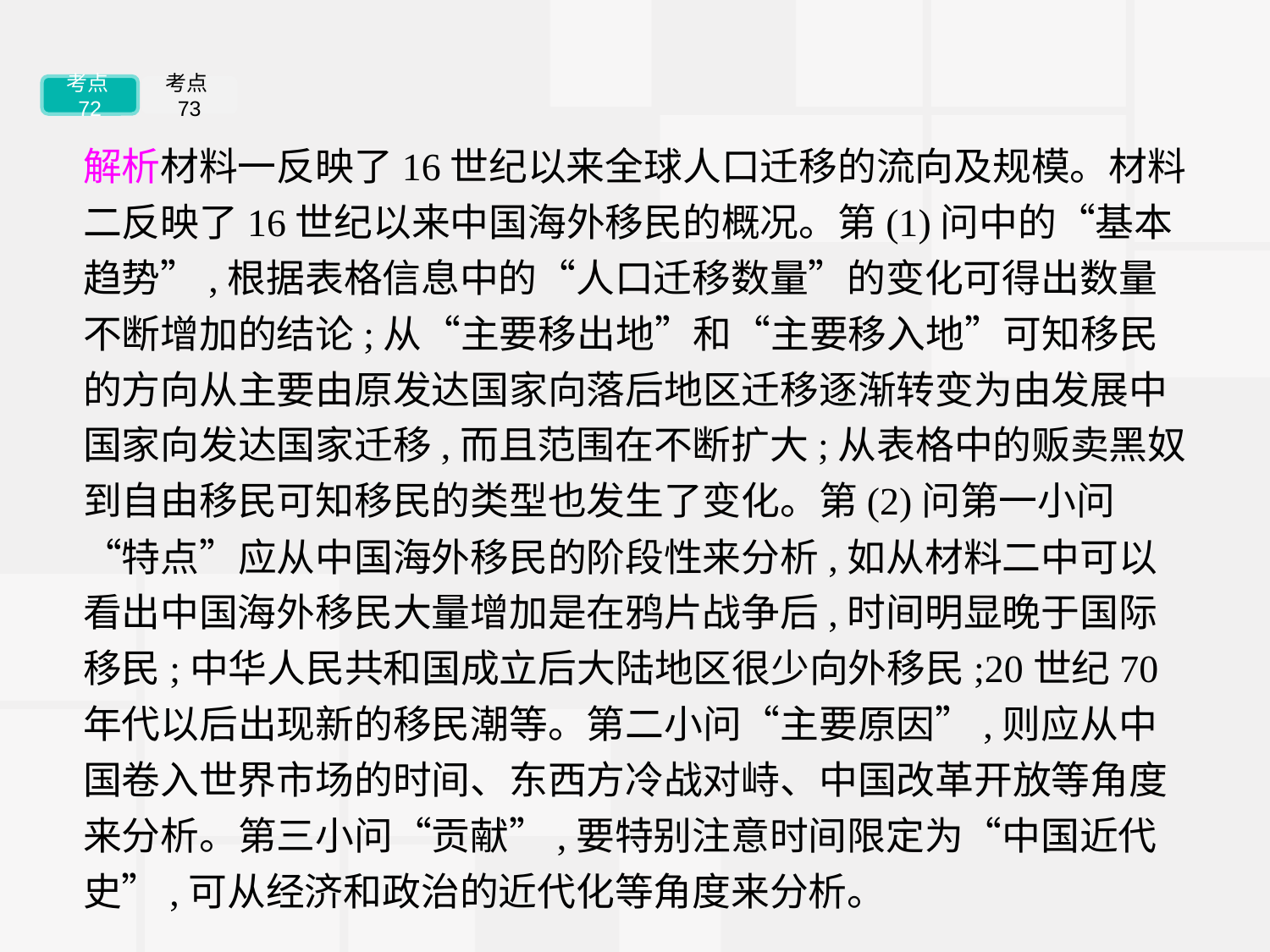

考点72
考点73
解析材料一反映了16世纪以来全球人口迁移的流向及规模。材料二反映了16世纪以来中国海外移民的概况。第(1)问中的“基本趋势”,根据表格信息中的“人口迁移数量”的变化可得出数量不断增加的结论;从“主要移出地”和“主要移入地”可知移民的方向从主要由原发达国家向落后地区迁移逐渐转变为由发展中国家向发达国家迁移,而且范围在不断扩大;从表格中的贩卖黑奴到自由移民可知移民的类型也发生了变化。第(2)问第一小问“特点”应从中国海外移民的阶段性来分析,如从材料二中可以看出中国海外移民大量增加是在鸦片战争后,时间明显晚于国际移民;中华人民共和国成立后大陆地区很少向外移民;20世纪70年代以后出现新的移民潮等。第二小问“主要原因”,则应从中国卷入世界市场的时间、东西方冷战对峙、中国改革开放等角度来分析。第三小问“贡献”,要特别注意时间限定为“中国近代史”,可从经济和政治的近代化等角度来分析。